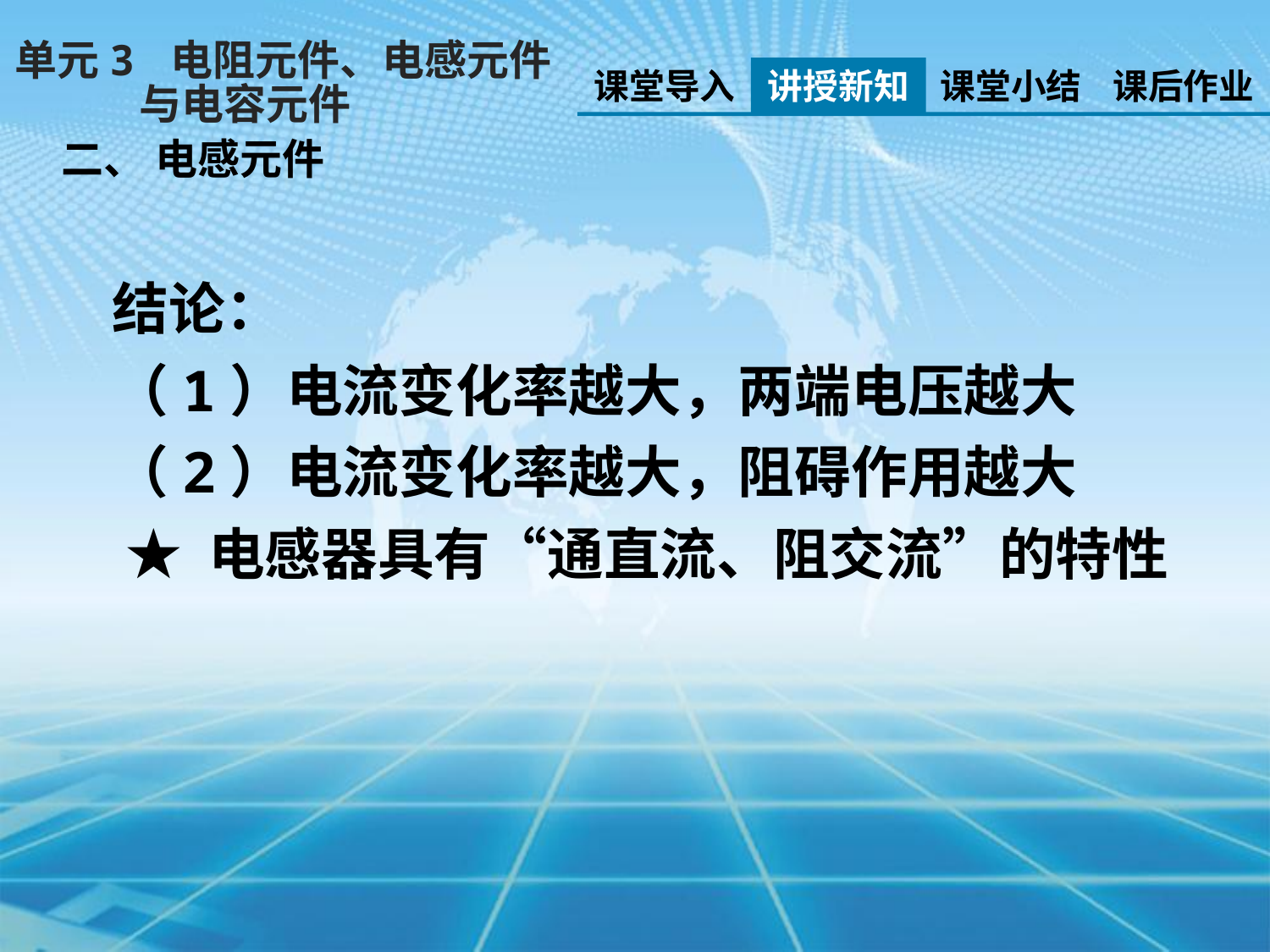

单元3 电阻元件、电感元件
            与电容元件
课堂导入
讲授新知
课堂小结
课后作业
二、 电感元件
结论：
（1）电流变化率越大，两端电压越大
（2）电流变化率越大，阻碍作用越大
 ★ 电感器具有“通直流、阻交流”的特性